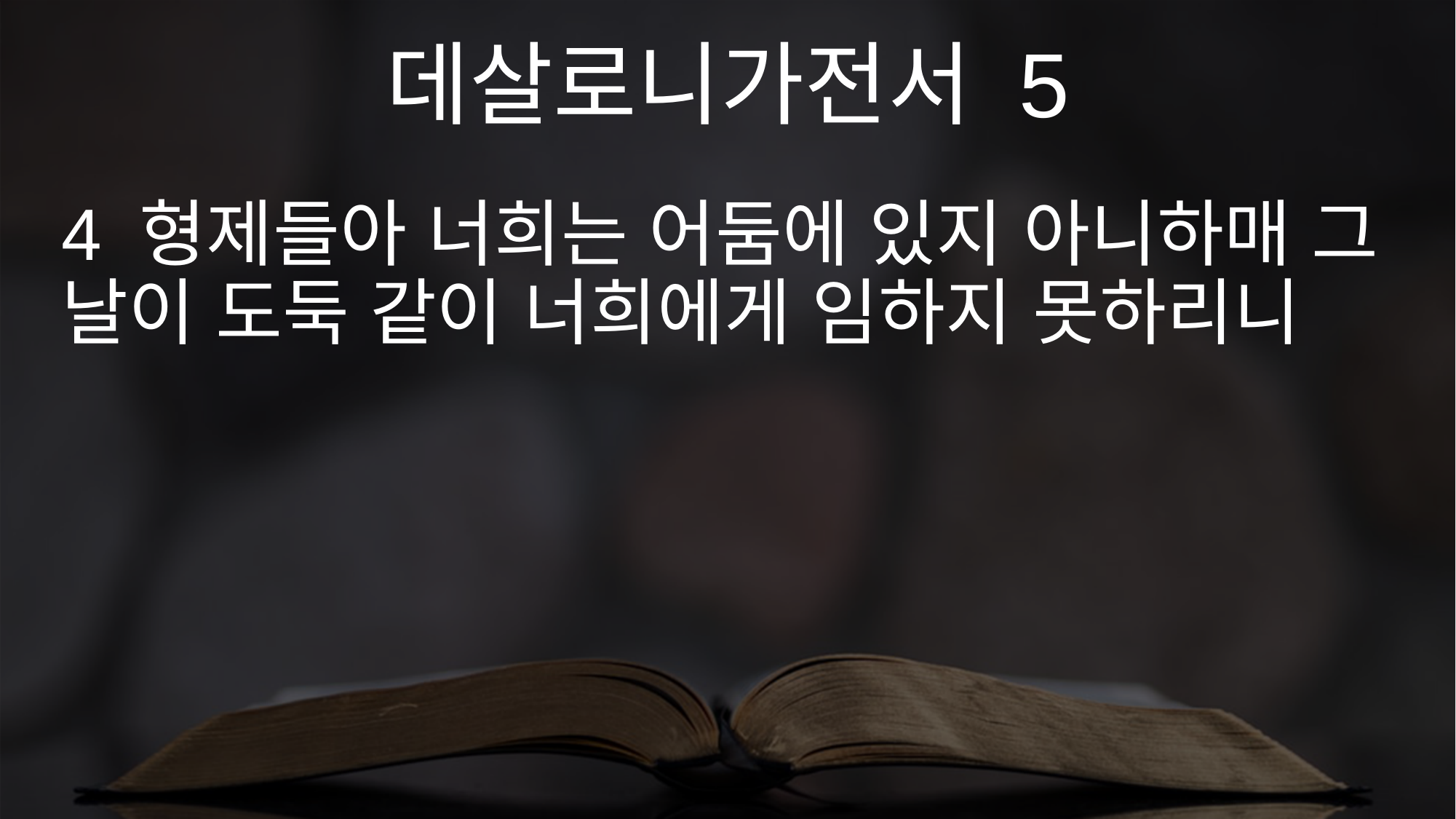

데살로니가전서 5
4 형제들아 너희는 어둠에 있지 아니하매 그 날이 도둑 같이 너희에게 임하지 못하리니